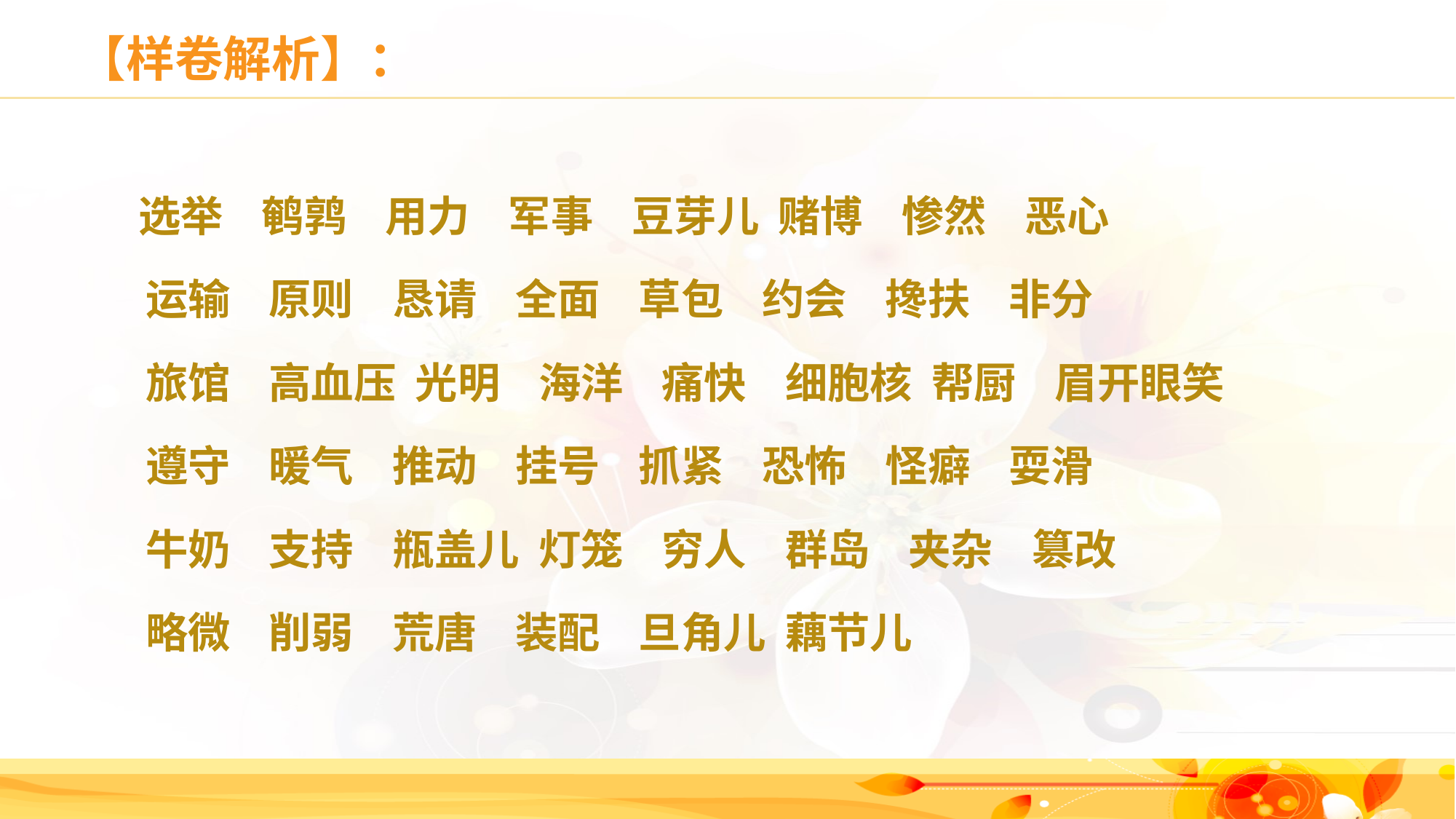

# 【样卷解析】：
        选举    鹌鹑    用力    军事    豆芽儿  赌博    惨然    恶心
      运输    原则    恳请    全面    草包    约会    搀扶    非分
      旅馆    高血压  光明    海洋    痛快    细胞核  帮厨    眉开眼笑
      遵守    暖气    推动    挂号    抓紧    恐怖    怪癖    耍滑
      牛奶    支持    瓶盖儿  灯笼    穷人    群岛    夹杂    篡改
      略微    削弱    荒唐    装配    旦角儿  藕节儿